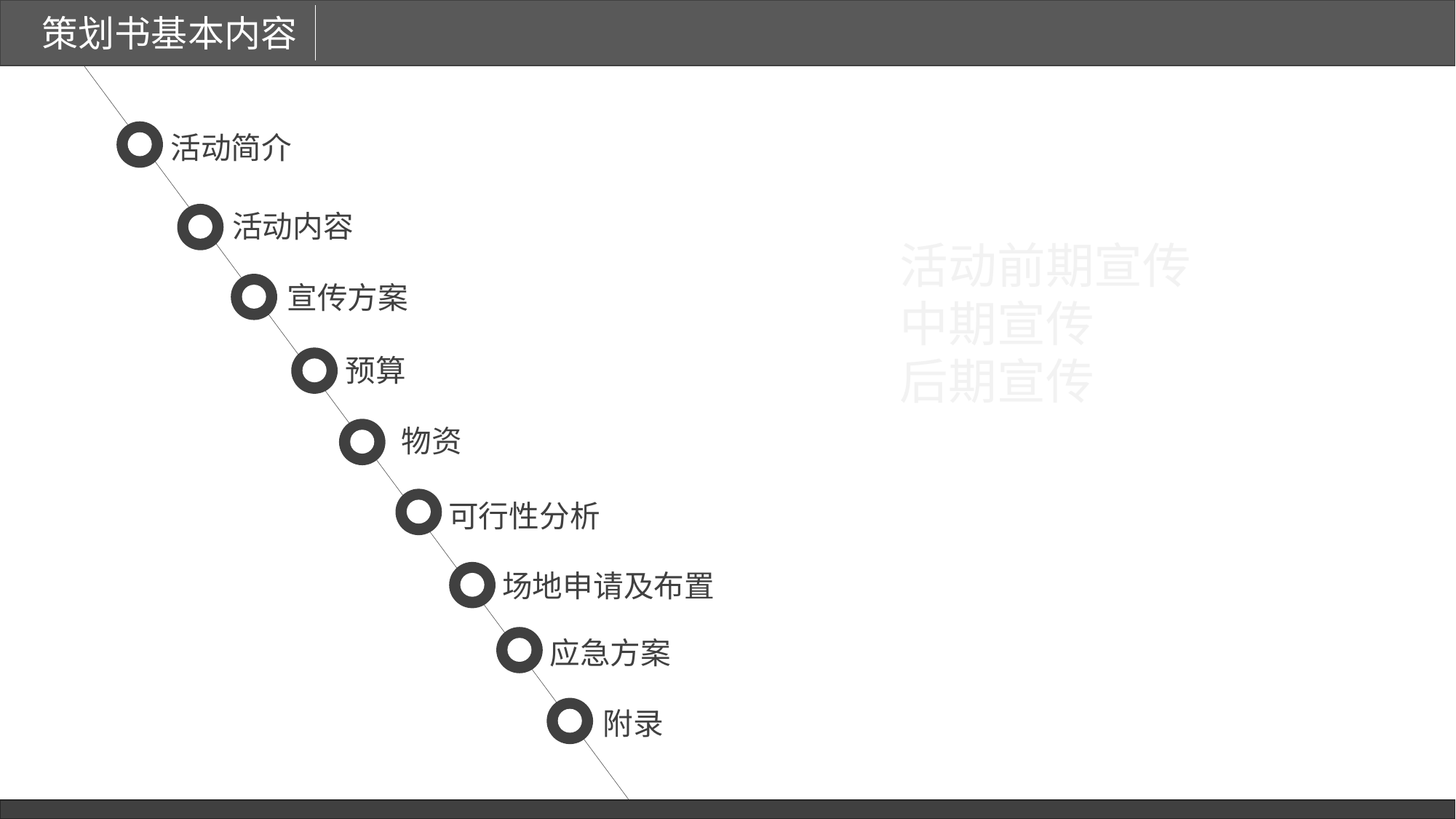

策划书基本内容

活动简介
活动内容

活动前期宣传
中期宣传
后期宣传
宣传方案

预算

物资

可行性分析
场地申请及布置

应急方案

附录